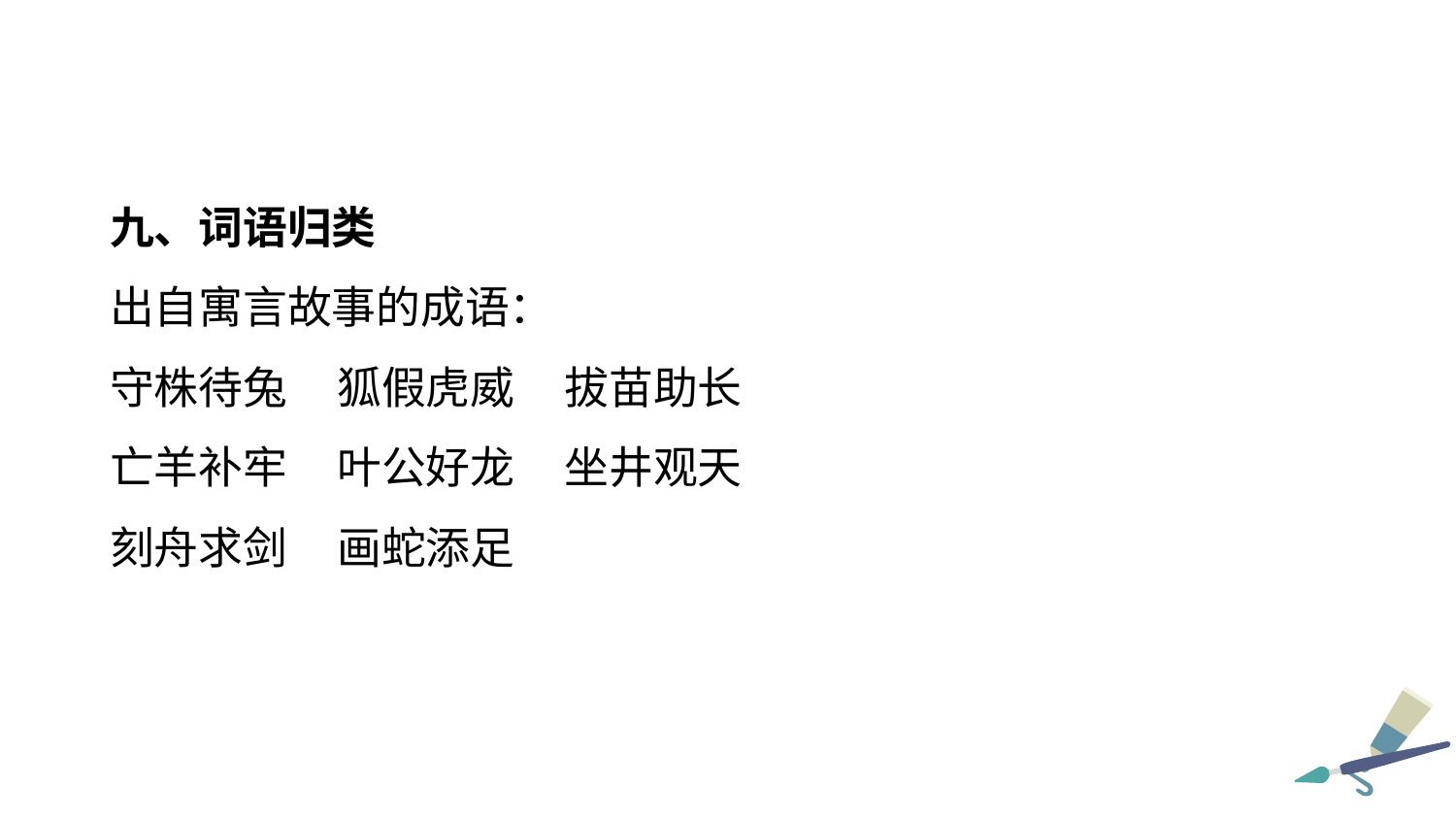

九、词语归类
出自寓言故事的成语：
守株待兔     狐假虎威     拔苗助长
亡羊补牢     叶公好龙     坐井观天
刻舟求剑     画蛇添足